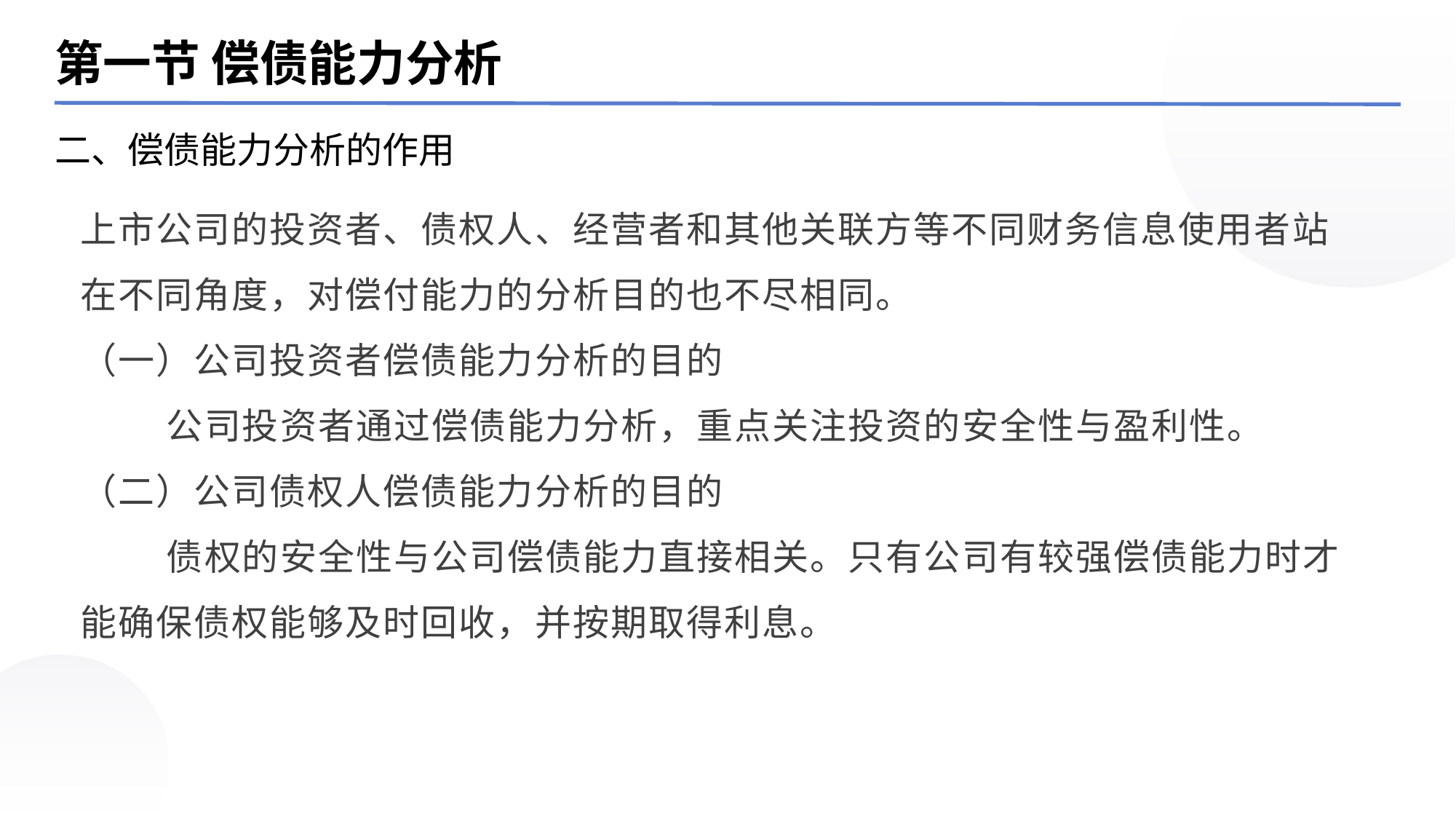

第一节 偿债能力分析
二、偿债能力分析的作用
上市公司的投资者、债权人、经营者和其他关联方等不同财务信息使用者站在不同角度，对偿付能力的分析目的也不尽相同。
（一）公司投资者偿债能力分析的目的
        公司投资者通过偿债能力分析，重点关注投资的安全性与盈利性。
（二）公司债权人偿债能力分析的目的
        债权的安全性与公司偿债能力直接相关。只有公司有较强偿债能力时才能确保债权能够及时回收，并按期取得利息。

6